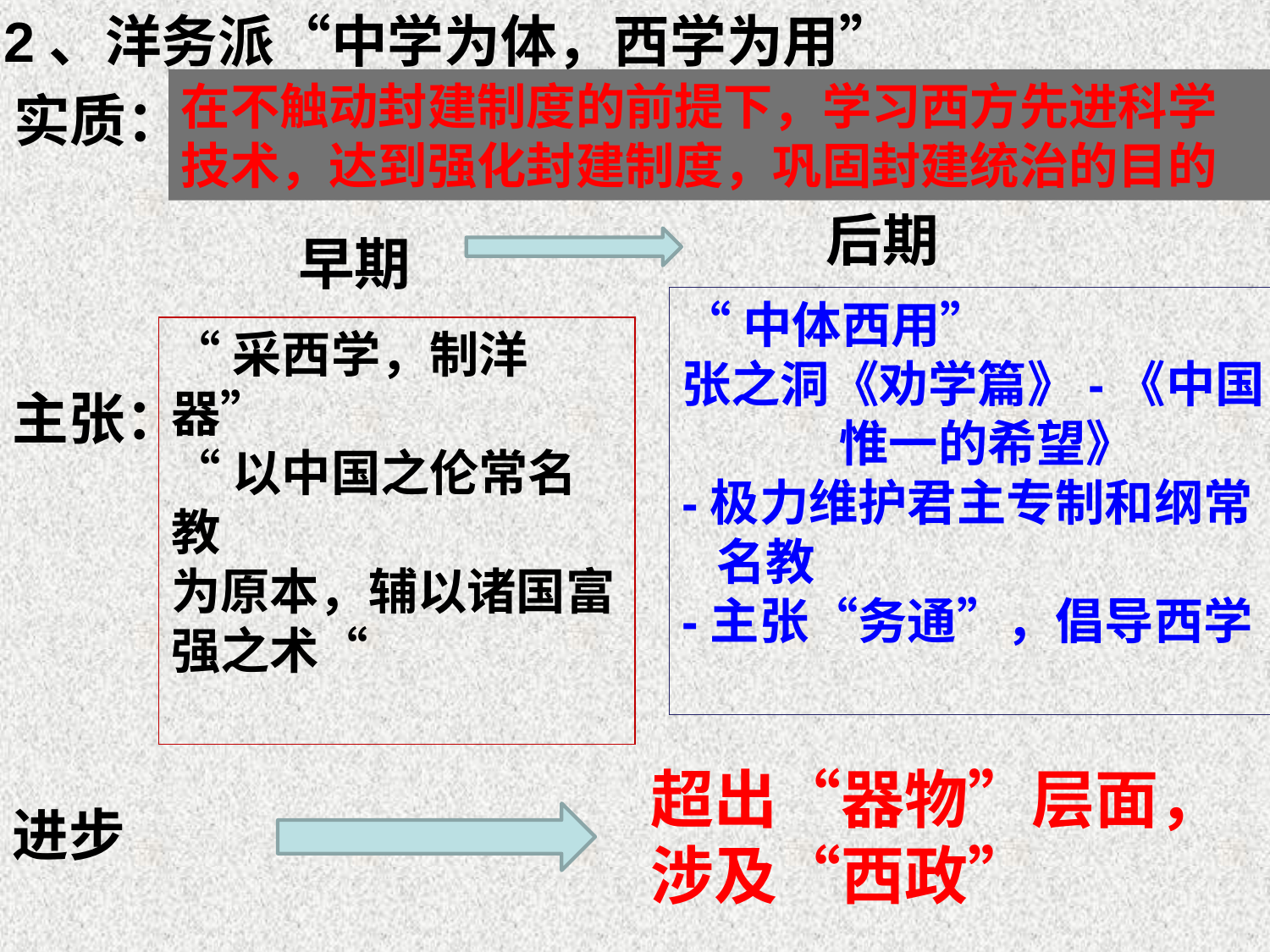

2、洋务派“中学为体，西学为用”
在不触动封建制度的前提下，学习西方先进科学
技术，达到强化封建制度，巩固封建统治的目的
实质：
后期
早期

“中体西用”
张之洞《劝学篇》-《中国
             惟一的希望》
-极力维护君主专制和纲常
  名教
-主张“务通”，倡导西学

“采西学，制洋器”
“以中国之伦常名教
为原本，辅以诸国富
强之术“

主张：
超出“器物”层面，
涉及“西政”
进步